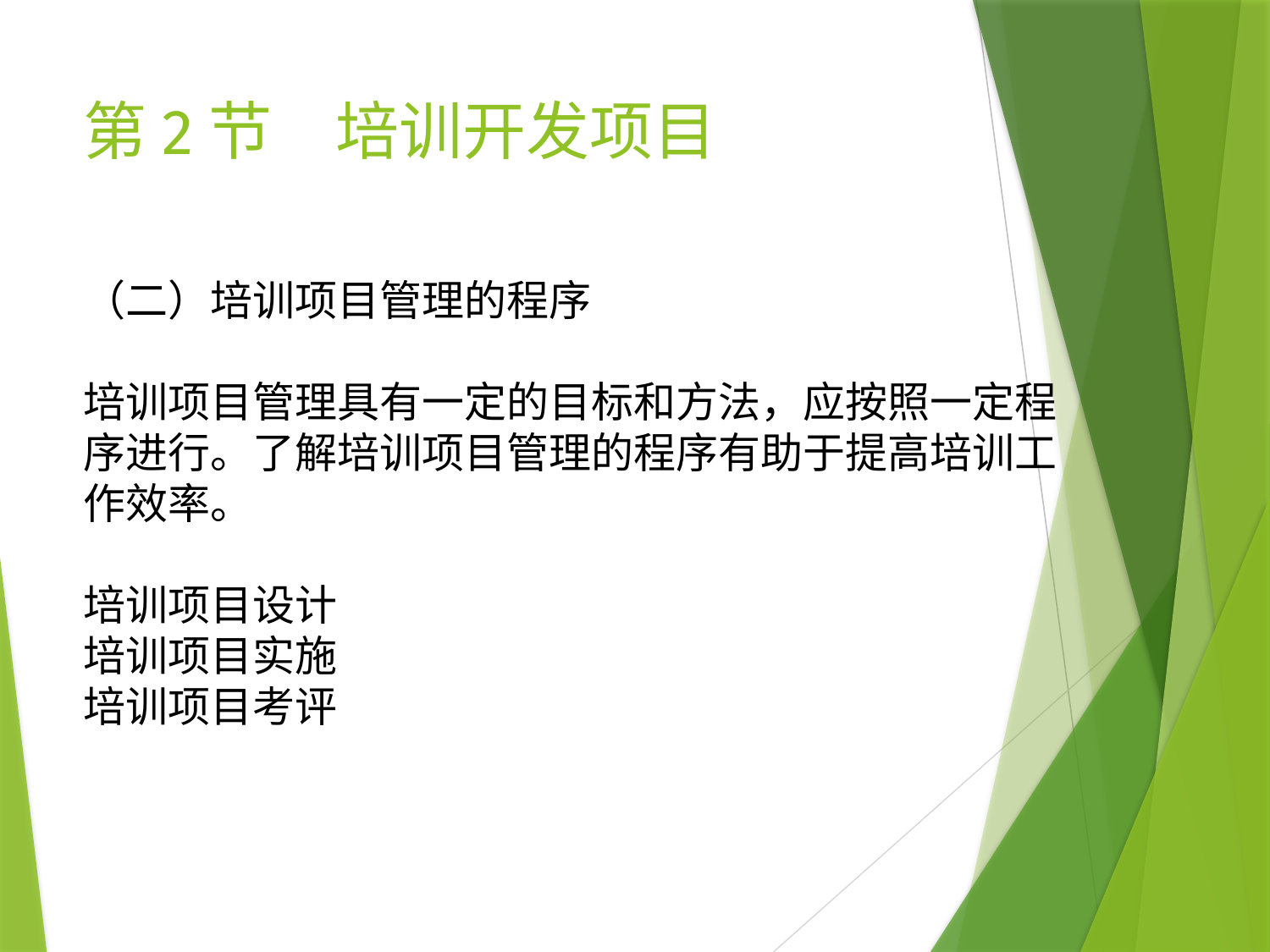

# 第2节　培训开发项目
（二）培训项目管理的程序

培训项目管理具有一定的目标和方法，应按照一定程序进行。了解培训项目管理的程序有助于提高培训工作效率。

培训项目设计
培训项目实施
培训项目考评